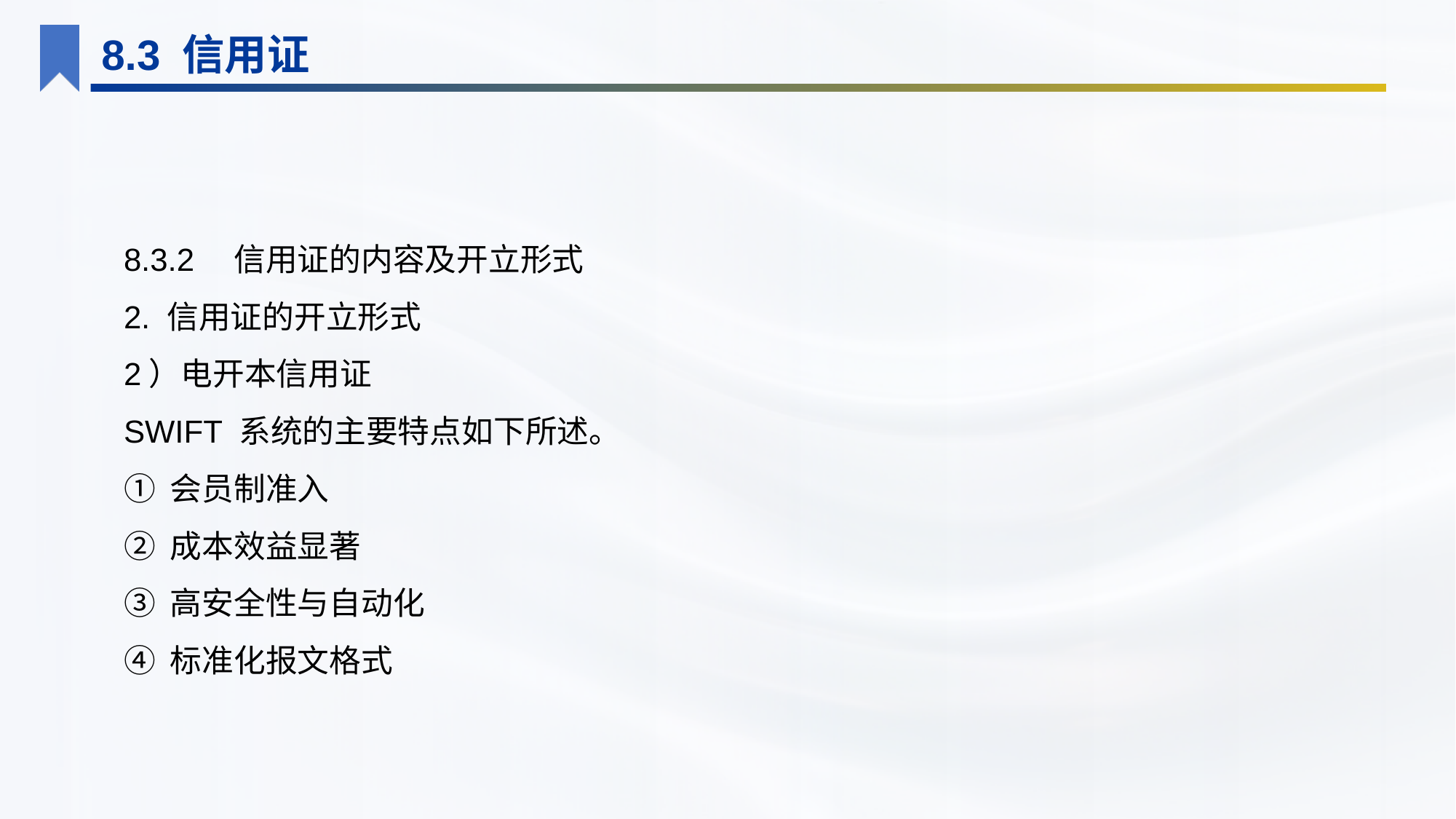

8.3 信用证
8.3.2　信用证的内容及开立形式
2. 信用证的开立形式
2）电开本信用证
SWIFT 系统的主要特点如下所述。
① 会员制准入
② 成本效益显著
③ 高安全性与自动化
④ 标准化报文格式